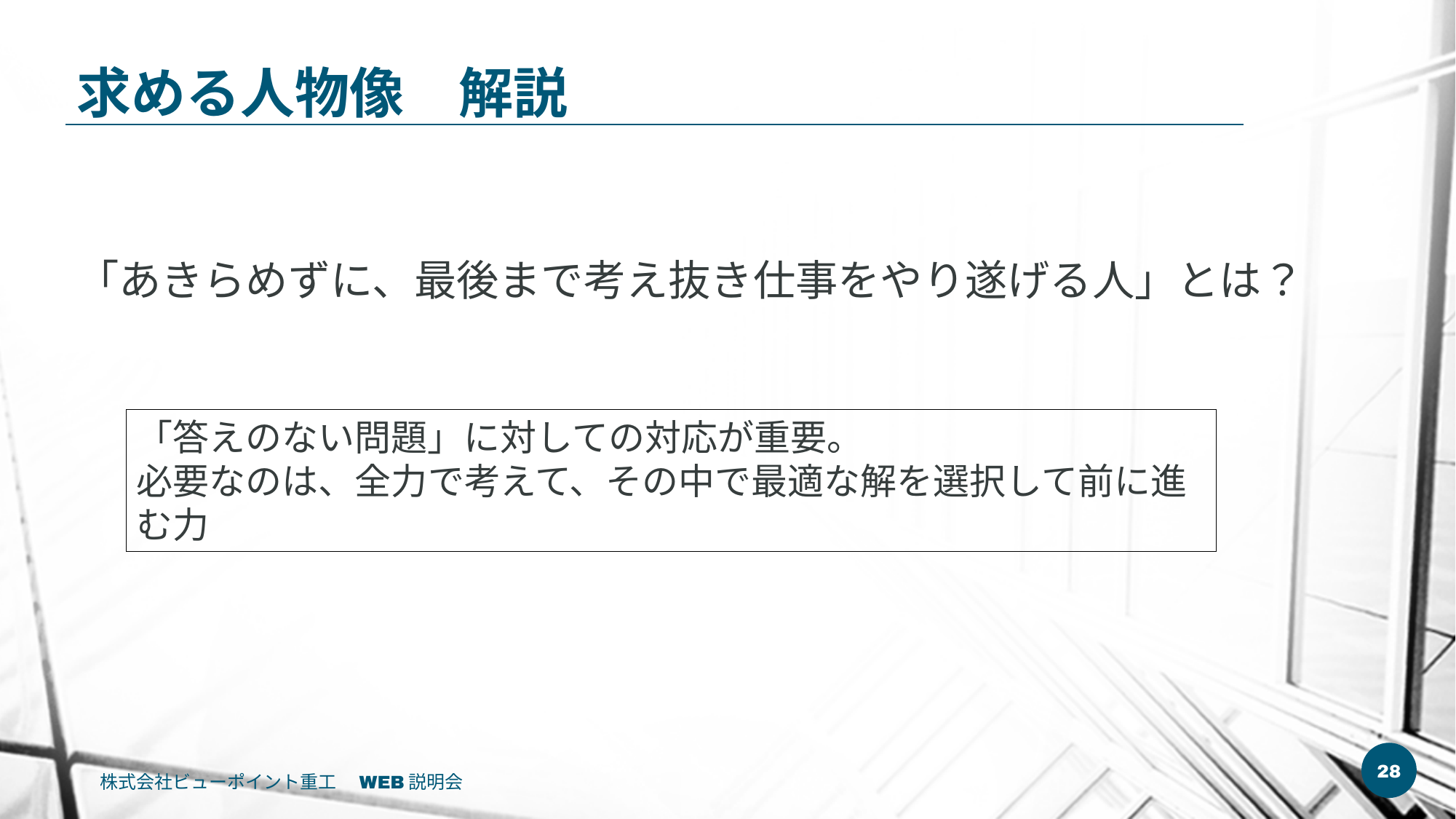

# 求める人物像　解説
「あきらめずに、最後まで考え抜き仕事をやり遂げる人」とは？

「答えのない問題」に対しての対応が重要。
必要なのは、全力で考えて、その中で最適な解を選択して前に進む力